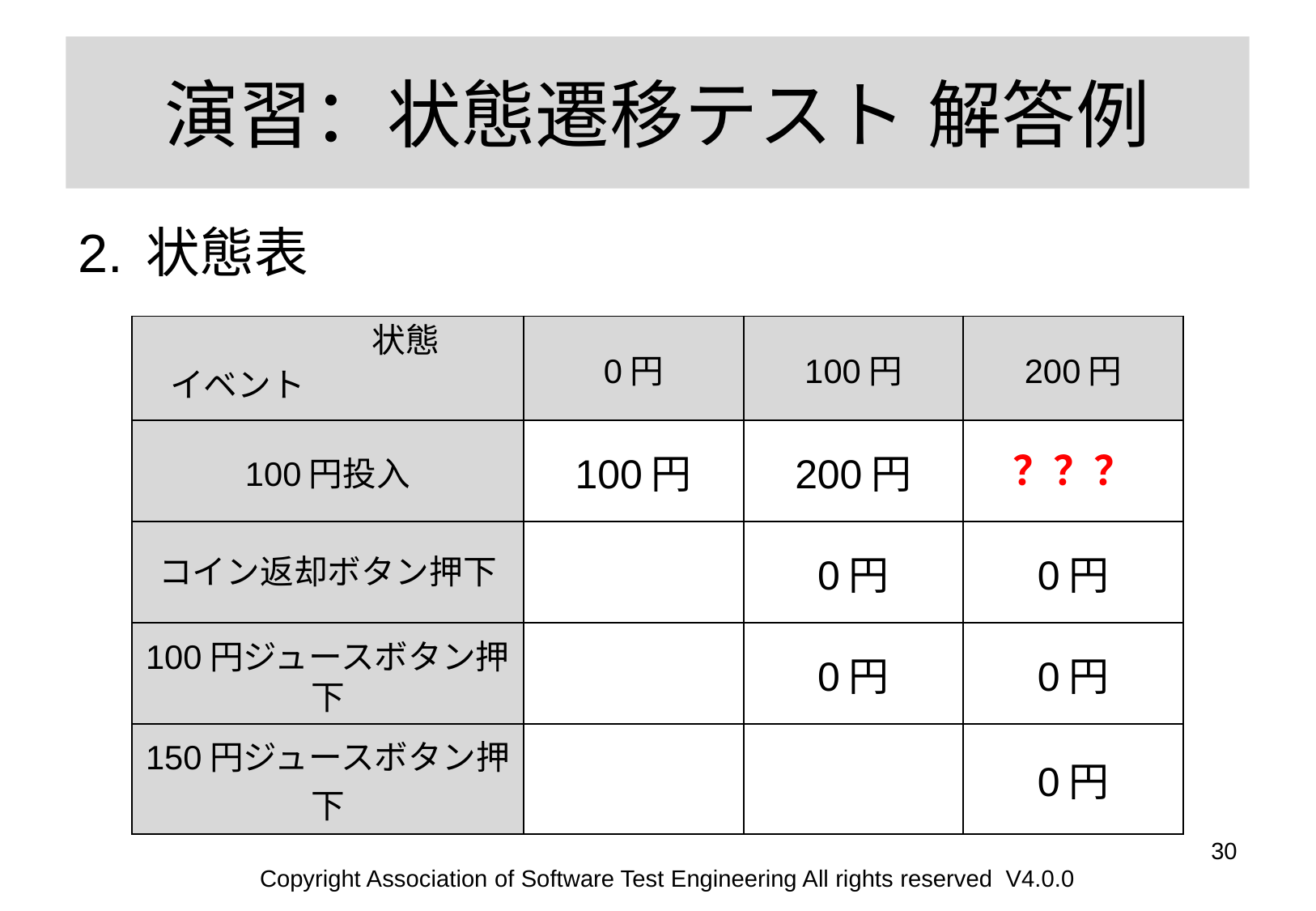

# 演習：状態遷移テスト 解答例
状態表

| 状態 イベント | 0円 | 100円 | 200円 |
| --- | --- | --- | --- |
| 100円投入 | 100円 | 200円 | ？？？ |
| コイン返却ボタン押下 |  | 0円 | 0円 |
| 100円ジュースボタン押下 |  | 0円 | 0円 |
| 150円ジュースボタン押下 |  |  | 0円 |
30
Copyright Association of Software Test Engineering All rights reserved  V4.0.0